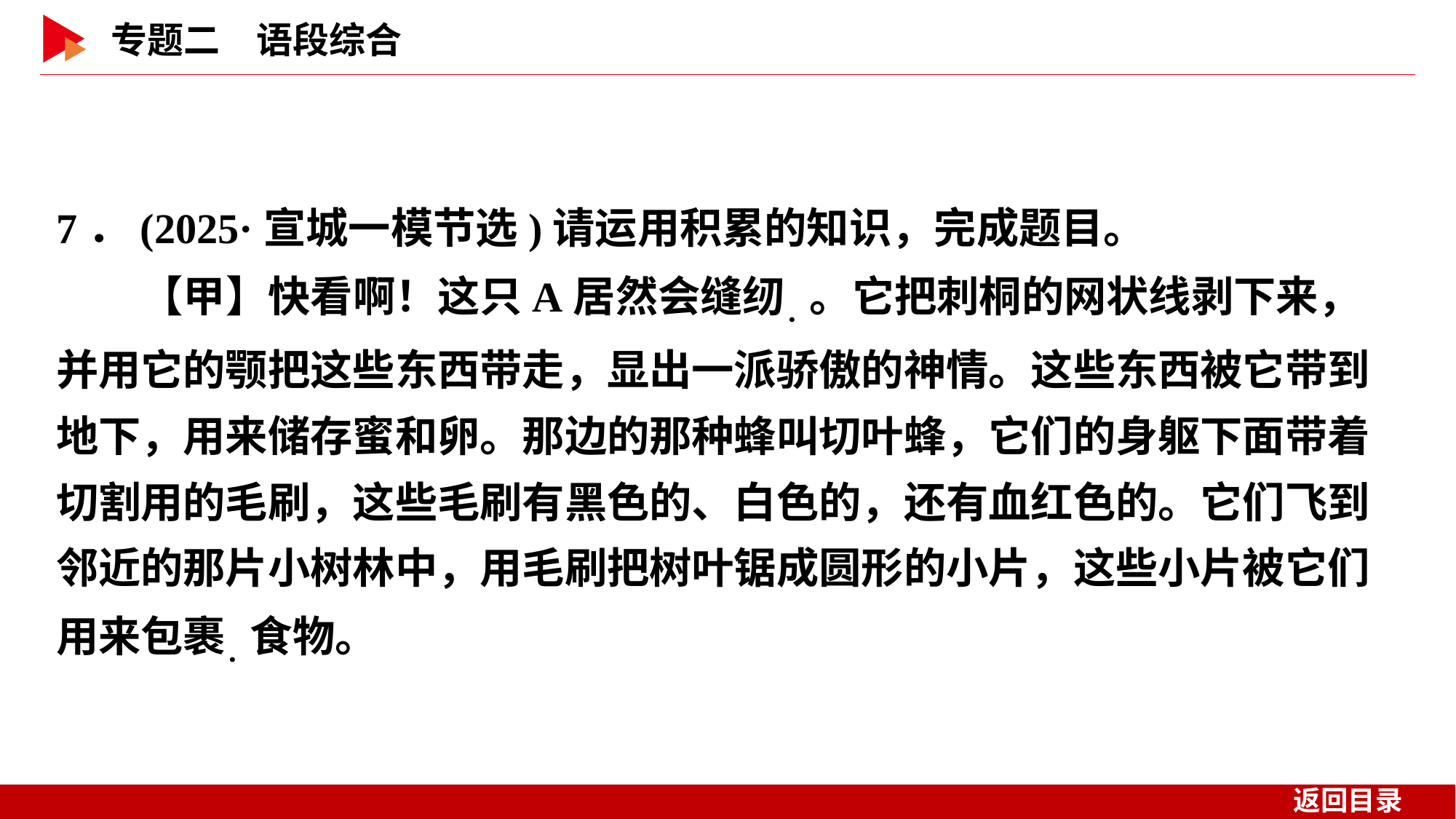

7．(2025·宣城一模节选)请运用积累的知识，完成题目。
　　【甲】快看啊！这只A居然会缝纫．。它把刺桐的网状线剥下来，并用它的颚把这些东西带走，显出一派骄傲的神情。这些东西被它带到地下，用来储存蜜和卵。那边的那种蜂叫切叶蜂，它们的身躯下面带着切割用的毛刷，这些毛刷有黑色的、白色的，还有血红色的。它们飞到邻近的那片小树林中，用毛刷把树叶锯成圆形的小片，这些小片被它们用来包裹．食物。